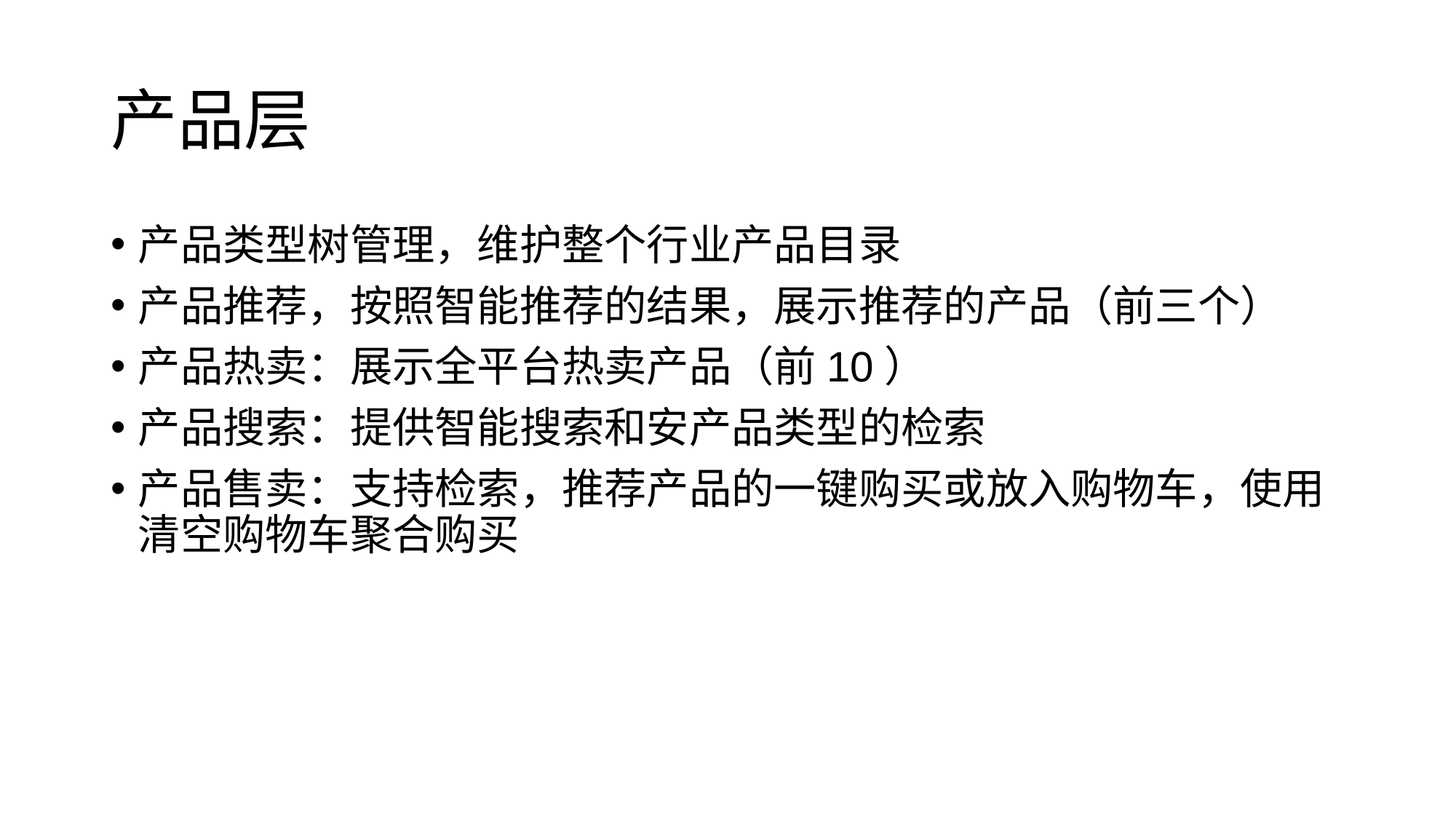

# 产品层
产品类型树管理，维护整个行业产品目录
产品推荐，按照智能推荐的结果，展示推荐的产品（前三个）
产品热卖：展示全平台热卖产品（前10）
产品搜索：提供智能搜索和安产品类型的检索
产品售卖：支持检索，推荐产品的一键购买或放入购物车，使用清空购物车聚合购买